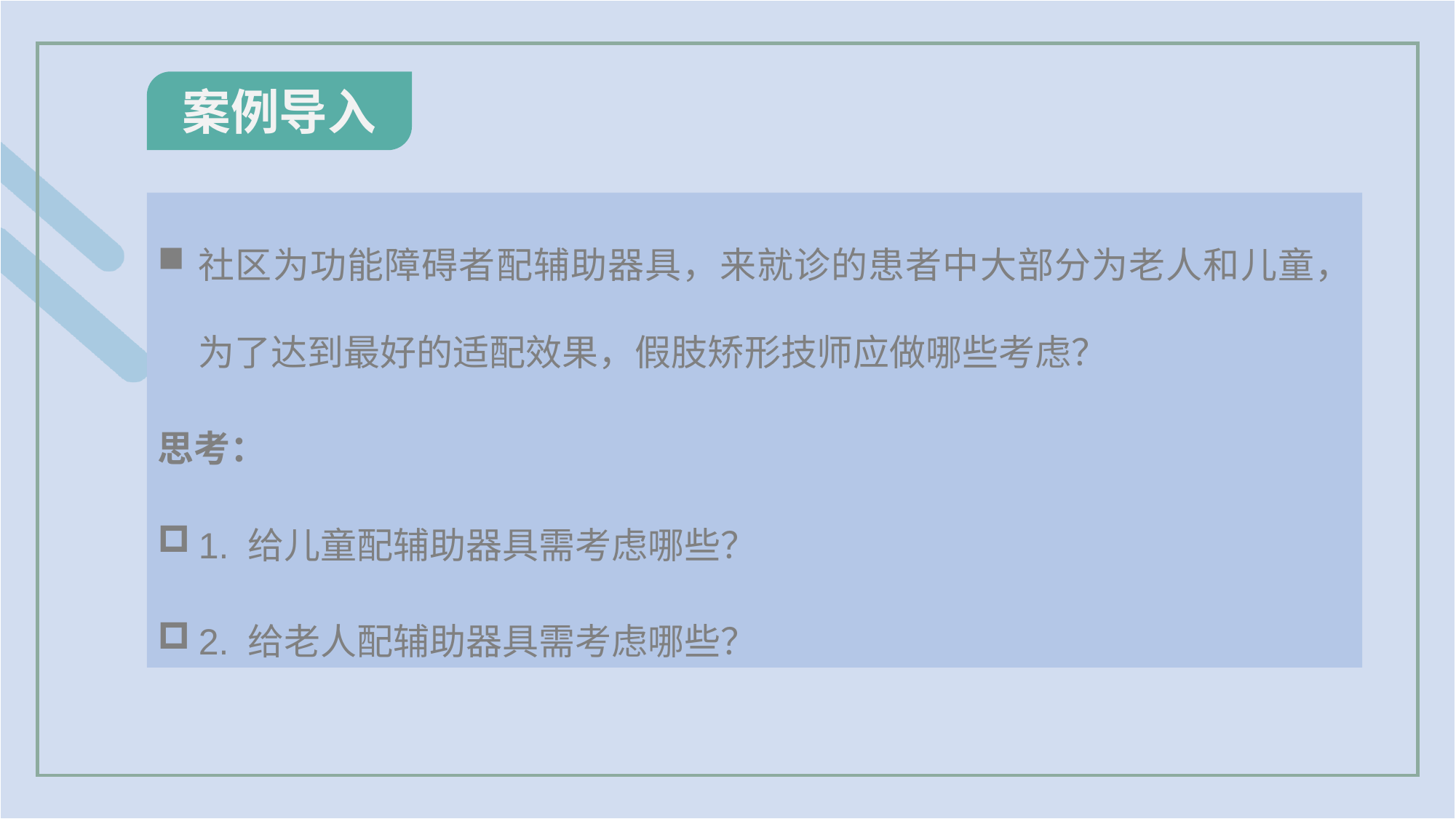

案例导入
社区为功能障碍者配辅助器具，来就诊的患者中大部分为老人和儿童，为了达到最好的适配效果，假肢矫形技师应做哪些考虑？
思考：
1. 给儿童配辅助器具需考虑哪些？
2. 给老人配辅助器具需考虑哪些？